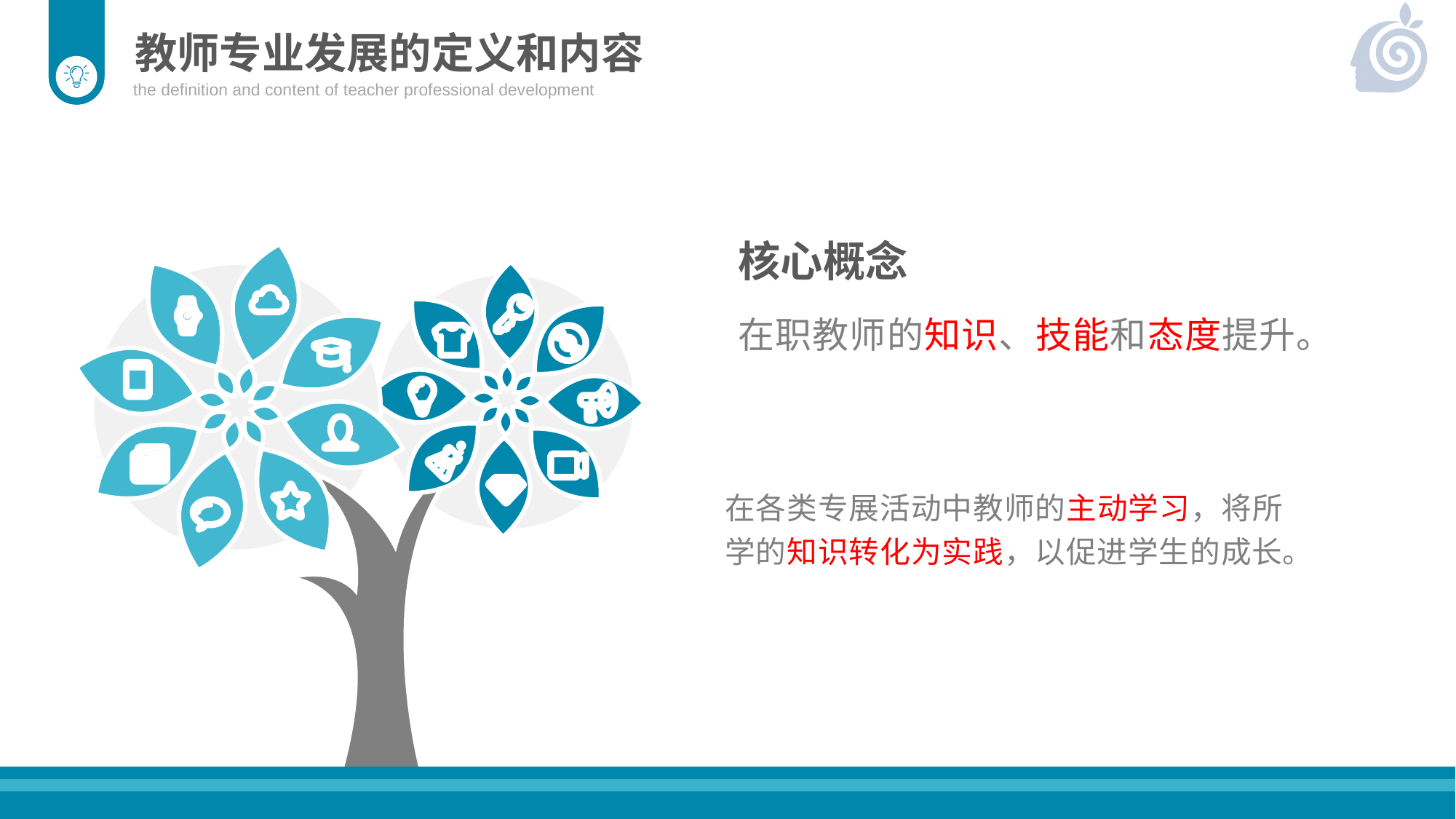

教师专业发展的定义和内容

the definition and content of teacher professional development
核心概念
在职教师的知识、技能和态度提升。

在各类专展活动中教师的主动学习，将所学的知识转化为实践，以促进学生的成长。